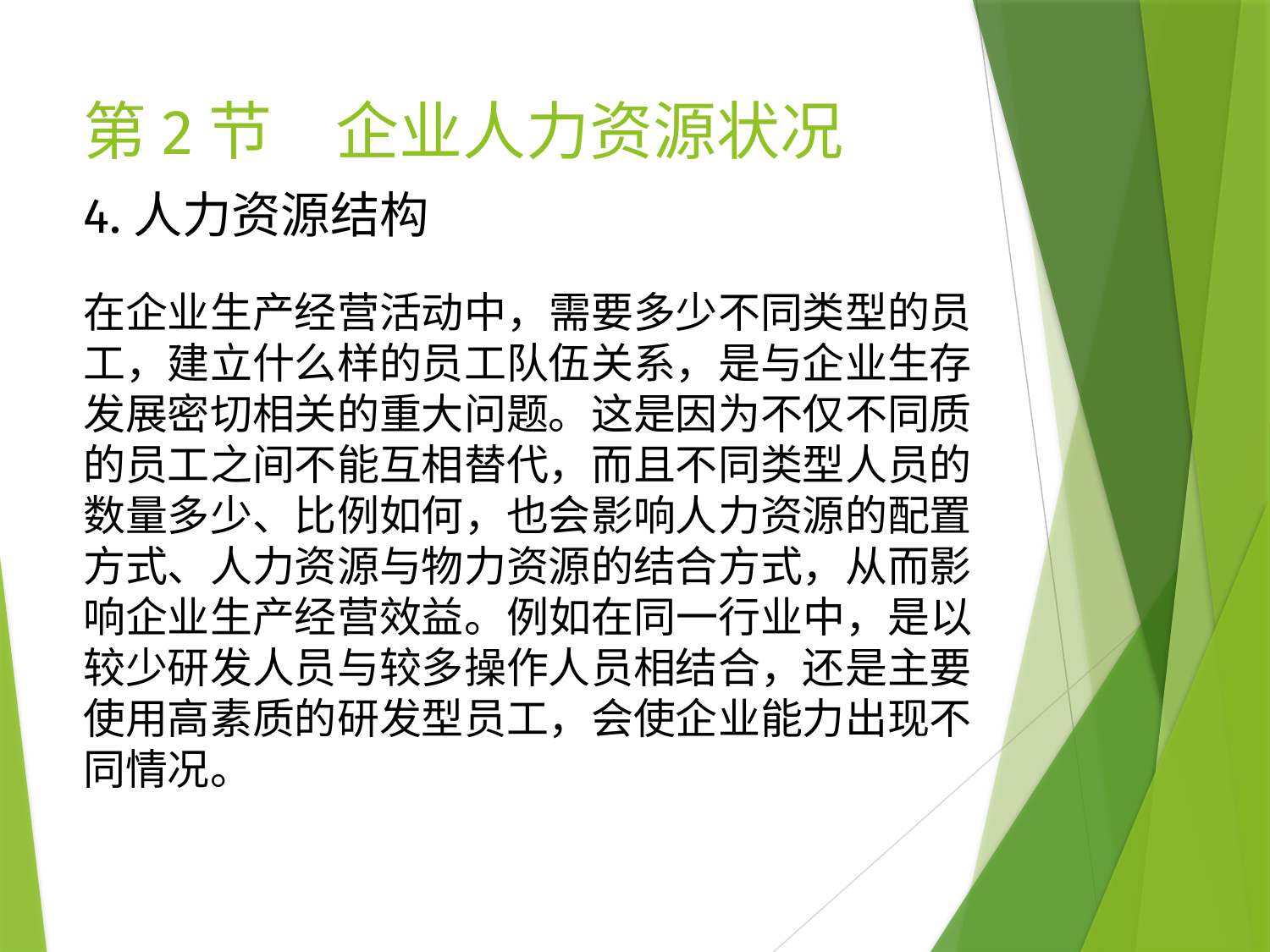

# 第2节　企业人力资源状况
4.人力资源结构

在企业生产经营活动中，需要多少不同类型的员工，建立什么样的员工队伍关系，是与企业生存发展密切相关的重大问题。这是因为不仅不同质的员工之间不能互相替代，而且不同类型人员的数量多少、比例如何，也会影响人力资源的配置方式、人力资源与物力资源的结合方式，从而影响企业生产经营效益。例如在同一行业中，是以较少研发人员与较多操作人员相结合，还是主要使用高素质的研发型员工，会使企业能力出现不同情况。